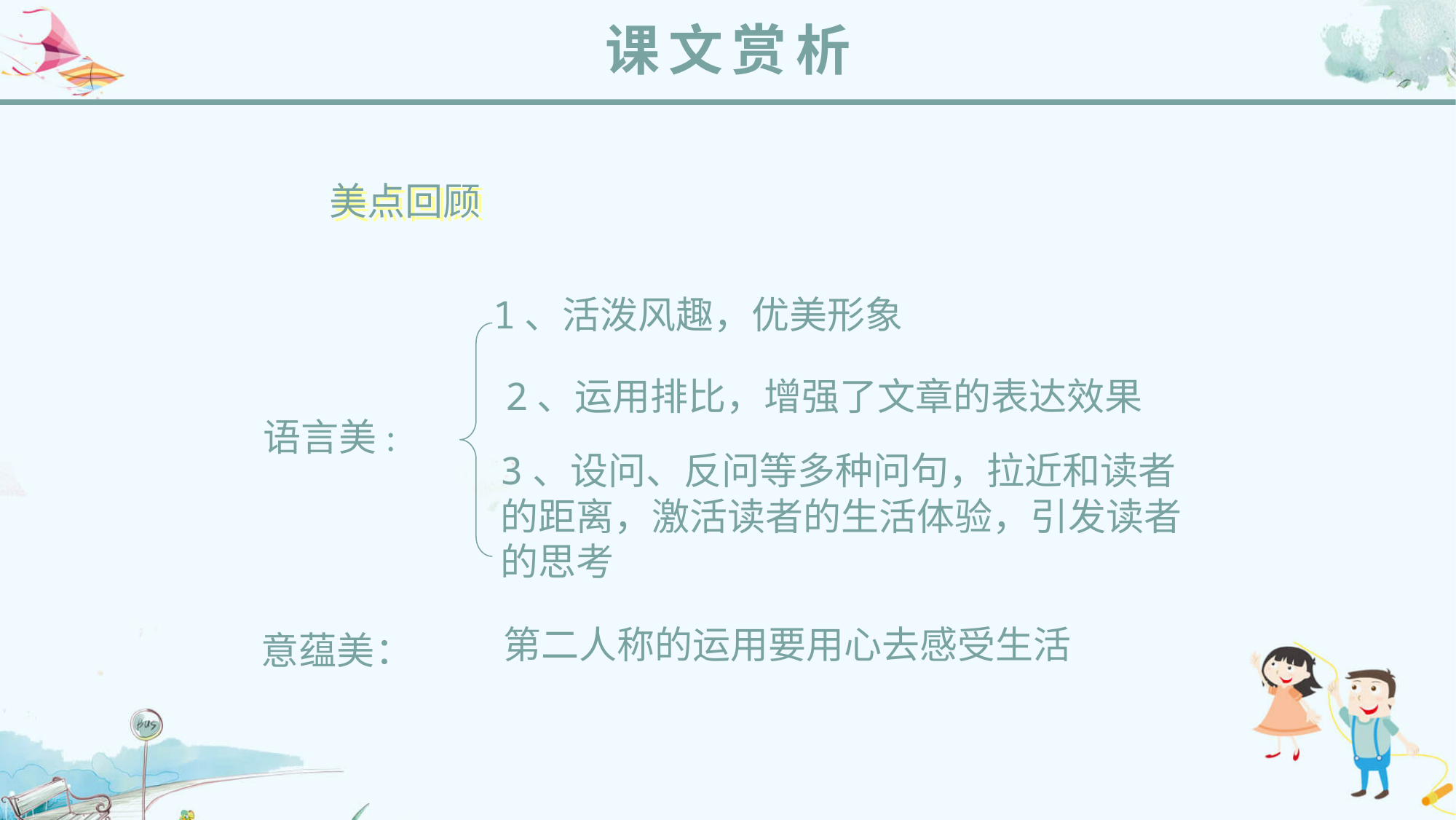

课文赏析

 美点回顾
1、活泼风趣，优美形象

2、运用排比，增强了文章的表达效果
语言美:
3、设问、反问等多种问句，拉近和读者的距离，激活读者的生活体验，引发读者的思考
第二人称的运用要用心去感受生活
意蕴美：